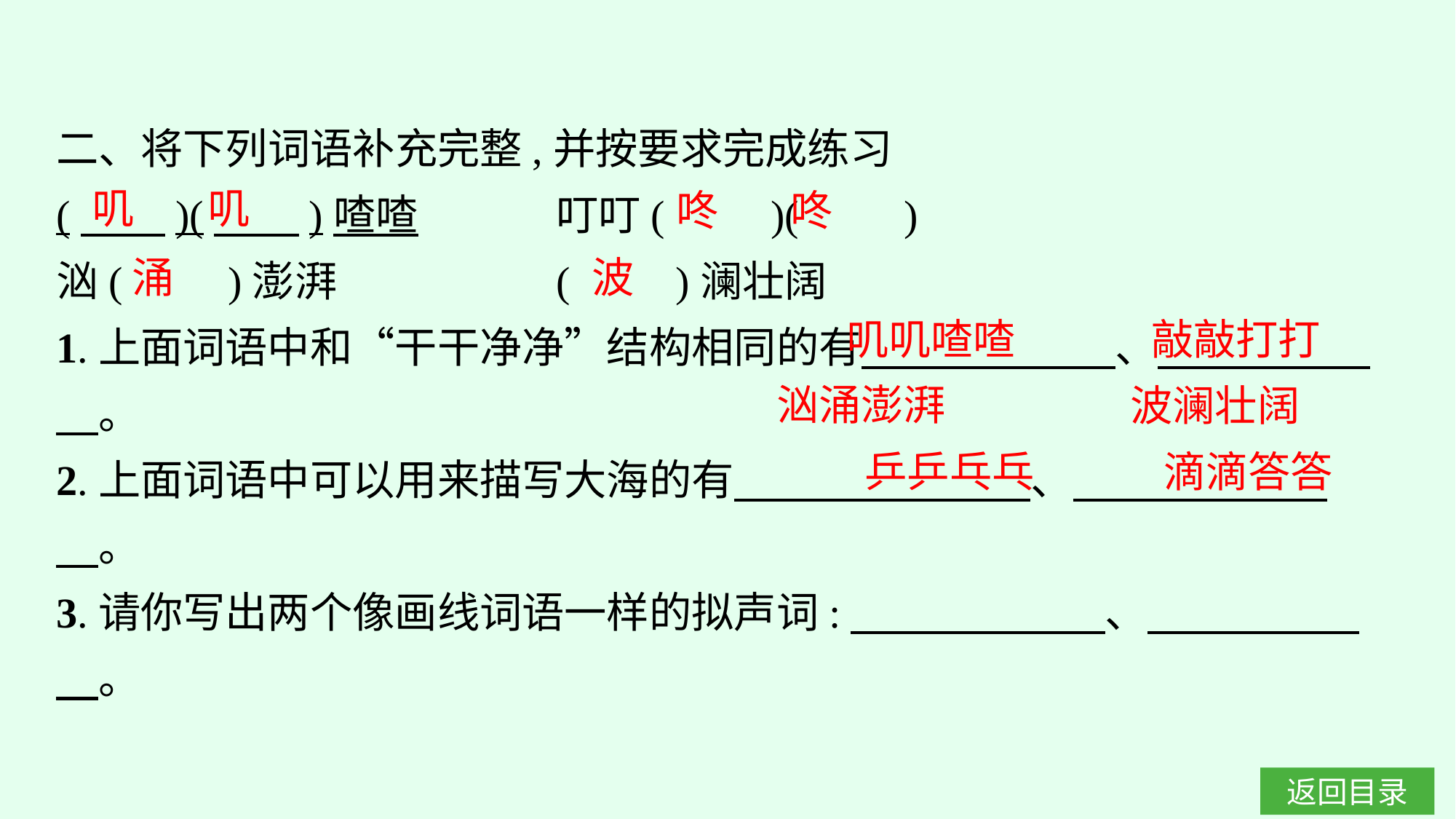

二、将下列词语补充完整,并按要求完成练习
(　　)(　　)喳喳　　	叮叮(　　)(　　)
汹(　　)澎湃　　		(　　)澜壮阔
1.上面词语中和“干干净净”结构相同的有　　　　　　、　　　　　　。
2.上面词语中可以用来描写大海的有　　　　　　　、　　　　　　　。
3.请你写出两个像画线词语一样的拟声词:　　　　　　、　　　　　　。
叽
叽
咚
咚
涌
波
叽叽喳喳
敲敲打打
汹涌澎湃
波澜壮阔
乒乒乓乓
滴滴答答